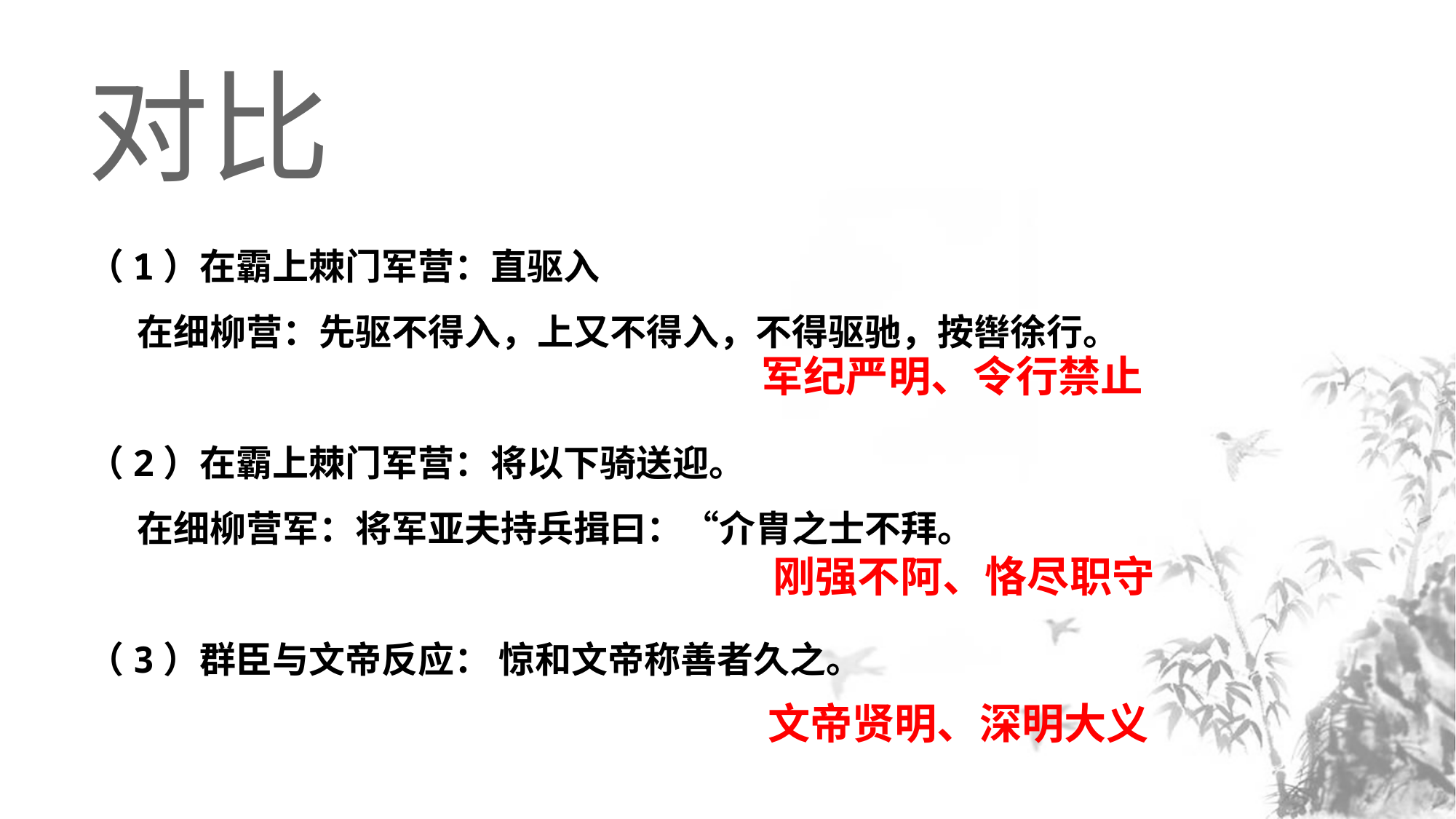

对比

（1）在霸上棘门军营：直驱入
     在细柳营：先驱不得入，上又不得入，不得驱驰，按辔徐行。

（2）在霸上棘门军营：将以下骑送迎。
     在细柳营军：将军亚夫持兵揖曰：“介胄之士不拜。

（3）群臣与文帝反应： 惊和文帝称善者久之。
军纪严明、令行禁止
刚强不阿、恪尽职守
文帝贤明、深明大义